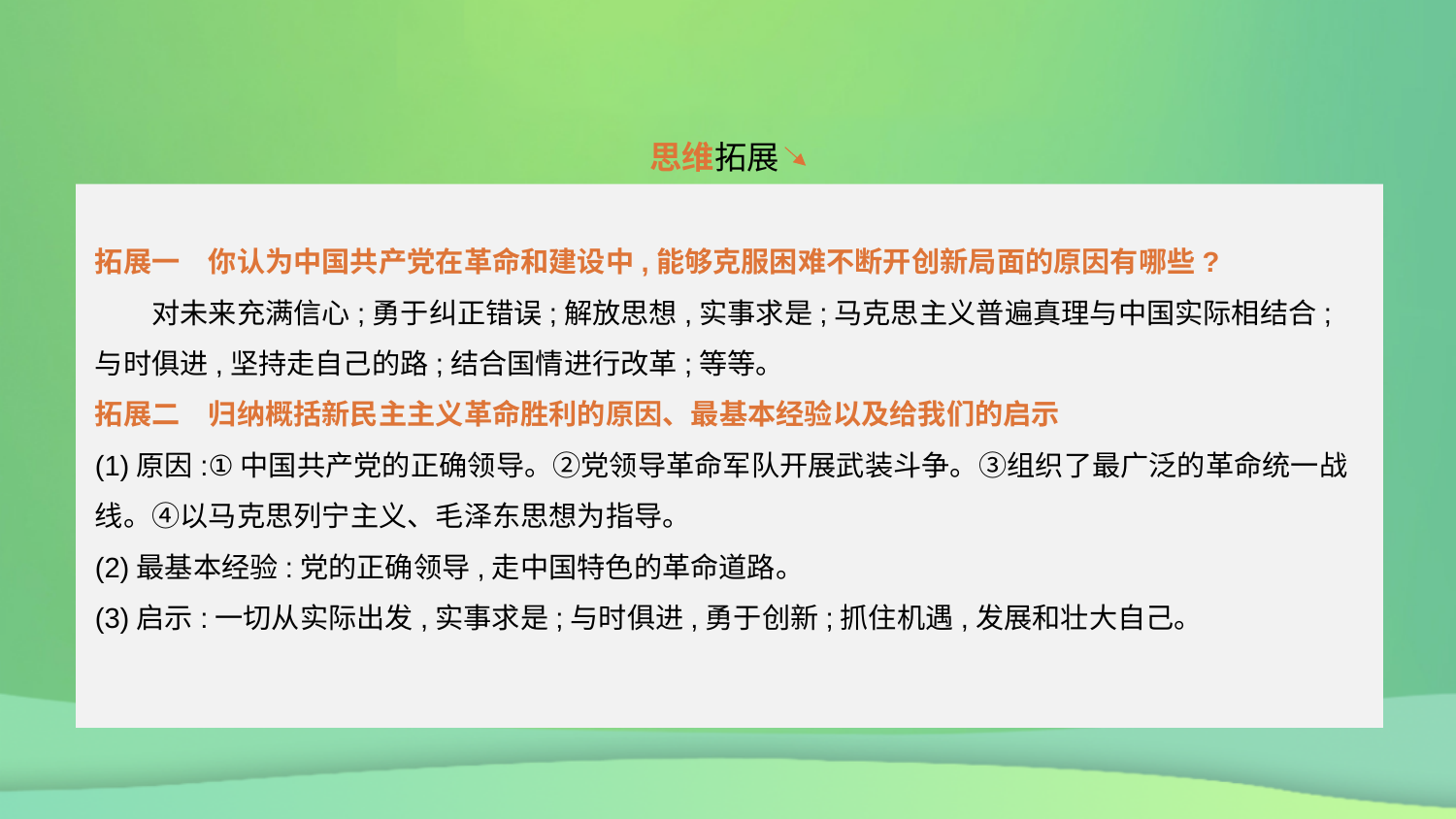

思维拓展

拓展一　你认为中国共产党在革命和建设中,能够克服困难不断开创新局面的原因有哪些?
　　对未来充满信心;勇于纠正错误;解放思想,实事求是;马克思主义普遍真理与中国实际相结合;与时俱进,坚持走自己的路;结合国情进行改革;等等。
拓展二　归纳概括新民主主义革命胜利的原因、最基本经验以及给我们的启示
(1)原因:①中国共产党的正确领导。②党领导革命军队开展武装斗争。③组织了最广泛的革命统一战线。④以马克思列宁主义、毛泽东思想为指导。
(2)最基本经验:党的正确领导,走中国特色的革命道路。
(3)启示:一切从实际出发,实事求是;与时俱进,勇于创新;抓住机遇,发展和壮大自己。